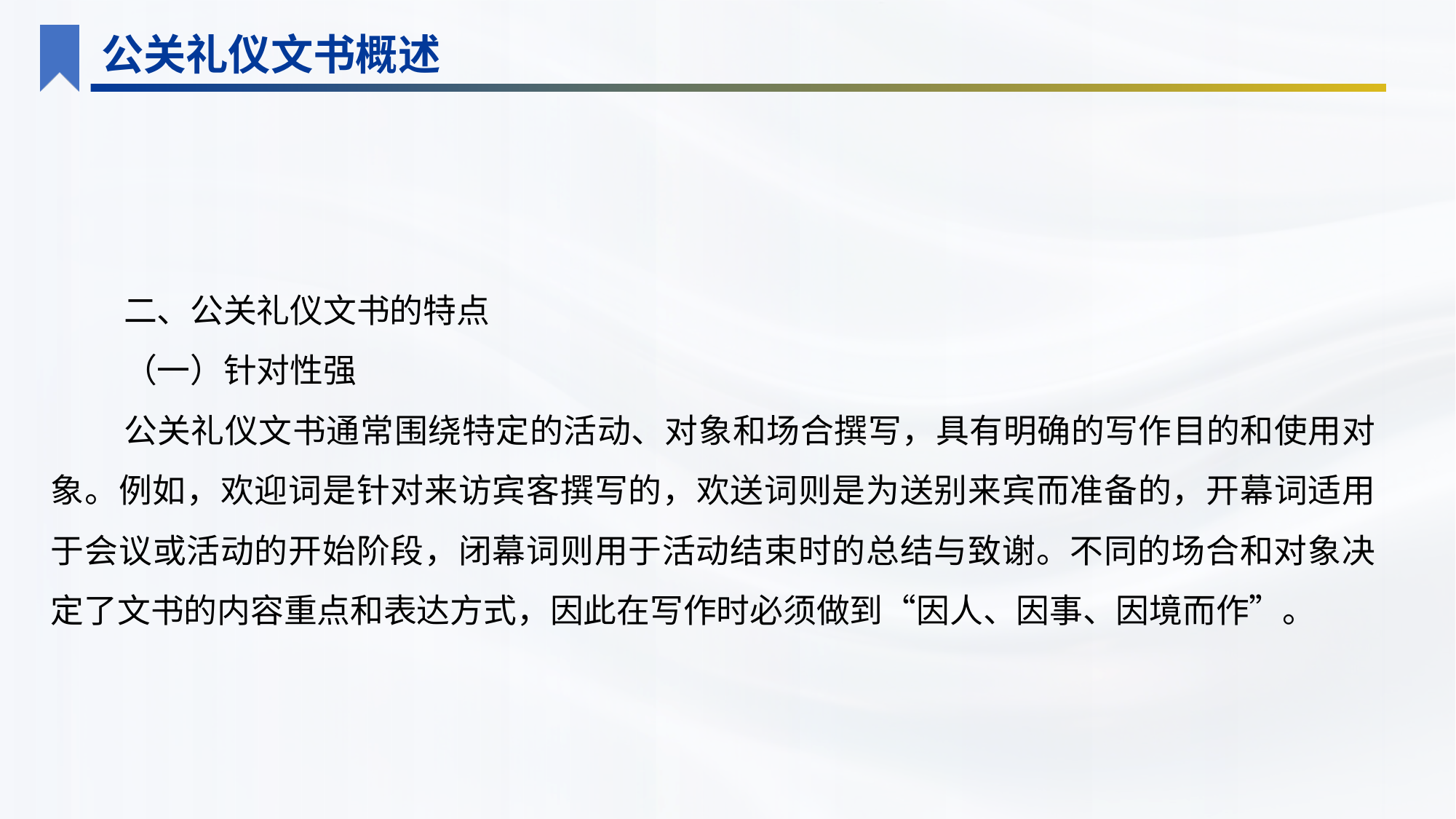

公关礼仪文书概述
二、公关礼仪文书的特点
（一）针对性强
公关礼仪文书通常围绕特定的活动、对象和场合撰写，具有明确的写作目的和使用对象。例如，欢迎词是针对来访宾客撰写的，欢送词则是为送别来宾而准备的，开幕词适用于会议或活动的开始阶段，闭幕词则用于活动结束时的总结与致谢。不同的场合和对象决定了文书的内容重点和表达方式，因此在写作时必须做到“因人、因事、因境而作”。